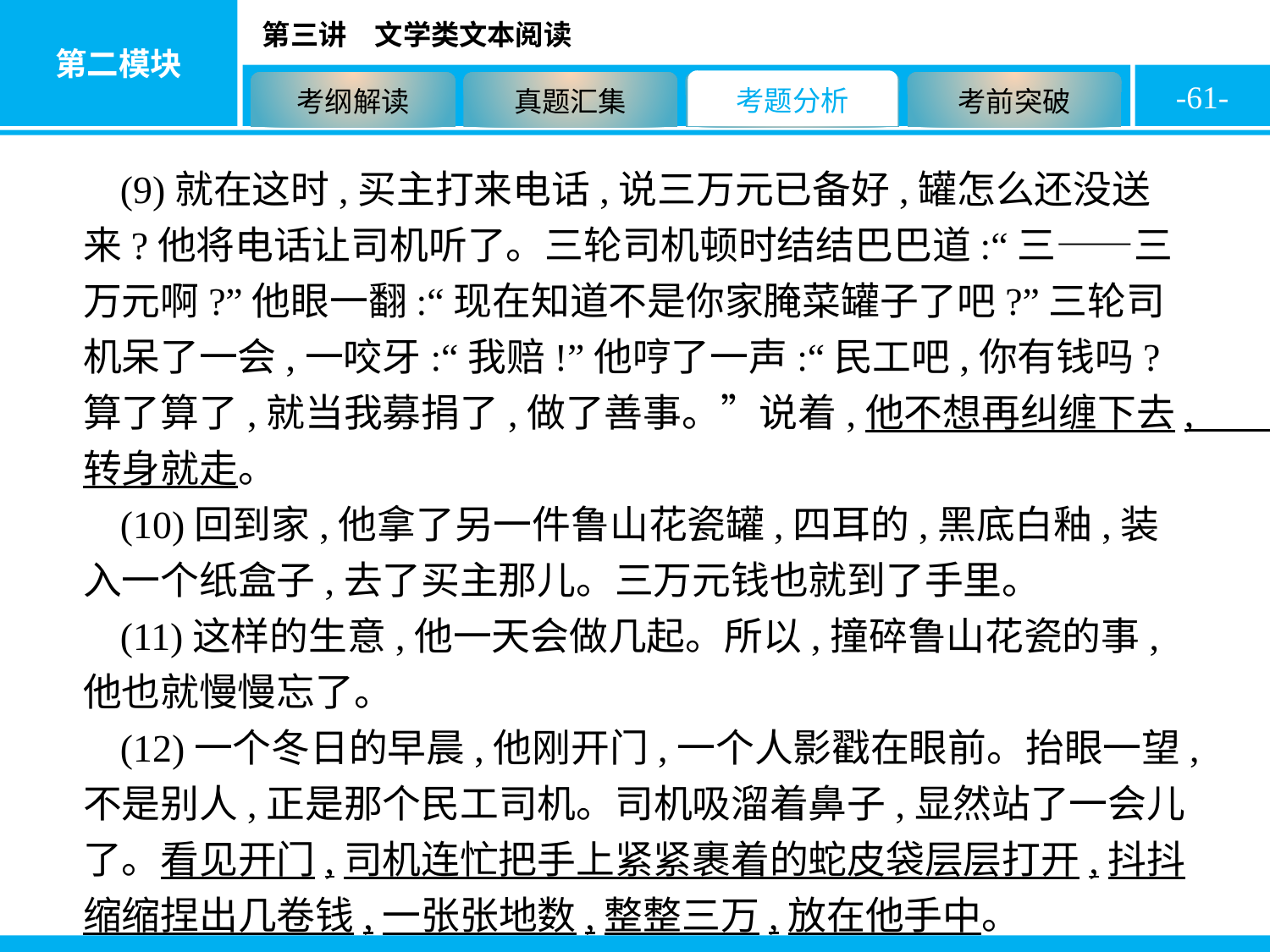

-61-
(9)就在这时,买主打来电话,说三万元已备好,罐怎么还没送来?他将电话让司机听了。三轮司机顿时结结巴巴道:“三——三万元啊?”他眼一翻:“现在知道不是你家腌菜罐子了吧?”三轮司机呆了一会,一咬牙:“我赔!”他哼了一声:“民工吧,你有钱吗?算了算了,就当我募捐了,做了善事。”说着,他不想再纠缠下去,转身就走。
(10)回到家,他拿了另一件鲁山花瓷罐,四耳的,黑底白釉,装入一个纸盒子,去了买主那儿。三万元钱也就到了手里。
(11)这样的生意,他一天会做几起。所以,撞碎鲁山花瓷的事,他也就慢慢忘了。
(12)一个冬日的早晨,他刚开门,一个人影戳在眼前。抬眼一望,不是别人,正是那个民工司机。司机吸溜着鼻子,显然站了一会儿了。看见开门,司机连忙把手上紧紧裹着的蛇皮袋层层打开,抖抖缩缩捏出几卷钱,一张张地数,整整三万,放在他手中。